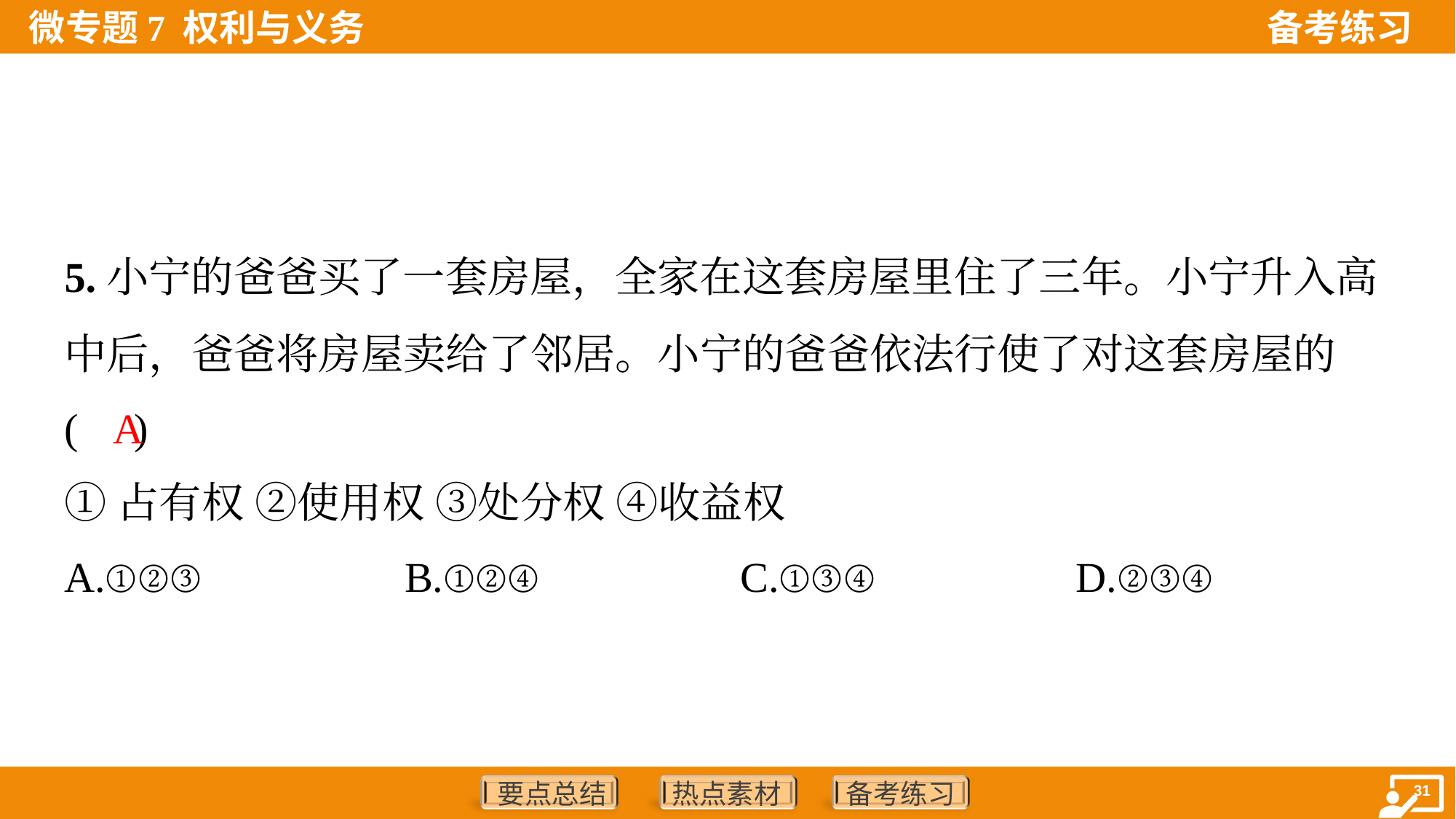

5.小宁的爸爸买了一套房屋，全家在这套房屋里住了三年。小宁升入高
中后，爸爸将房屋卖给了邻居。小宁的爸爸依法行使了对这套房屋的
(     )
A
①占有权 ②使用权 ③处分权 ④收益权
A.①②③	B.①②④	C.①③④	D.②③④